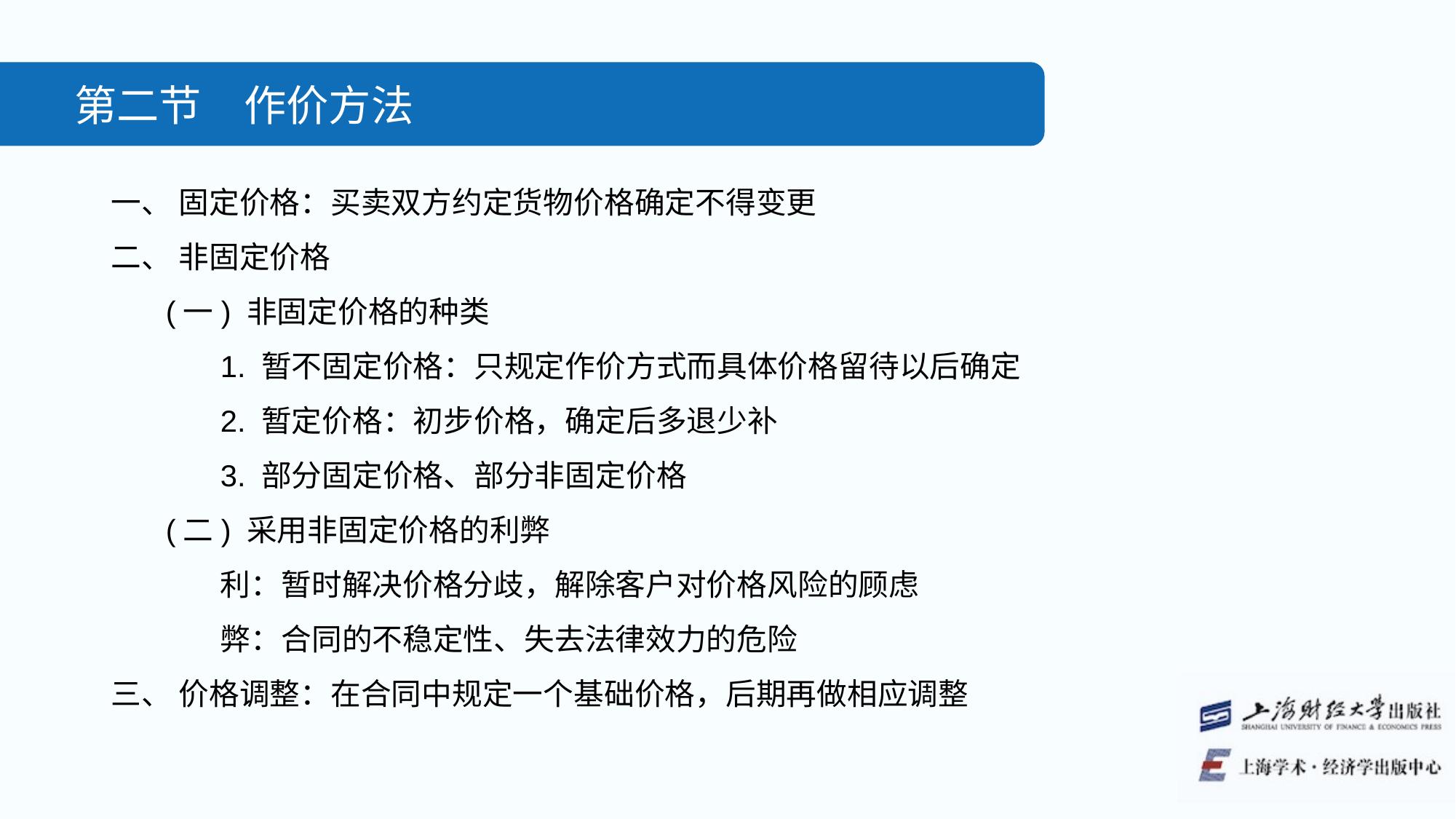

第二节　作价方法
一、 固定价格：买卖双方约定货物价格确定不得变更
二、 非固定价格
(一) 非固定价格的种类
1. 暂不固定价格：只规定作价方式而具体价格留待以后确定
2. 暂定价格：初步价格，确定后多退少补
3. 部分固定价格、部分非固定价格
(二) 采用非固定价格的利弊
利：暂时解决价格分歧，解除客户对价格风险的顾虑
弊：合同的不稳定性、失去法律效力的危险
三、 价格调整：在合同中规定一个基础价格，后期再做相应调整